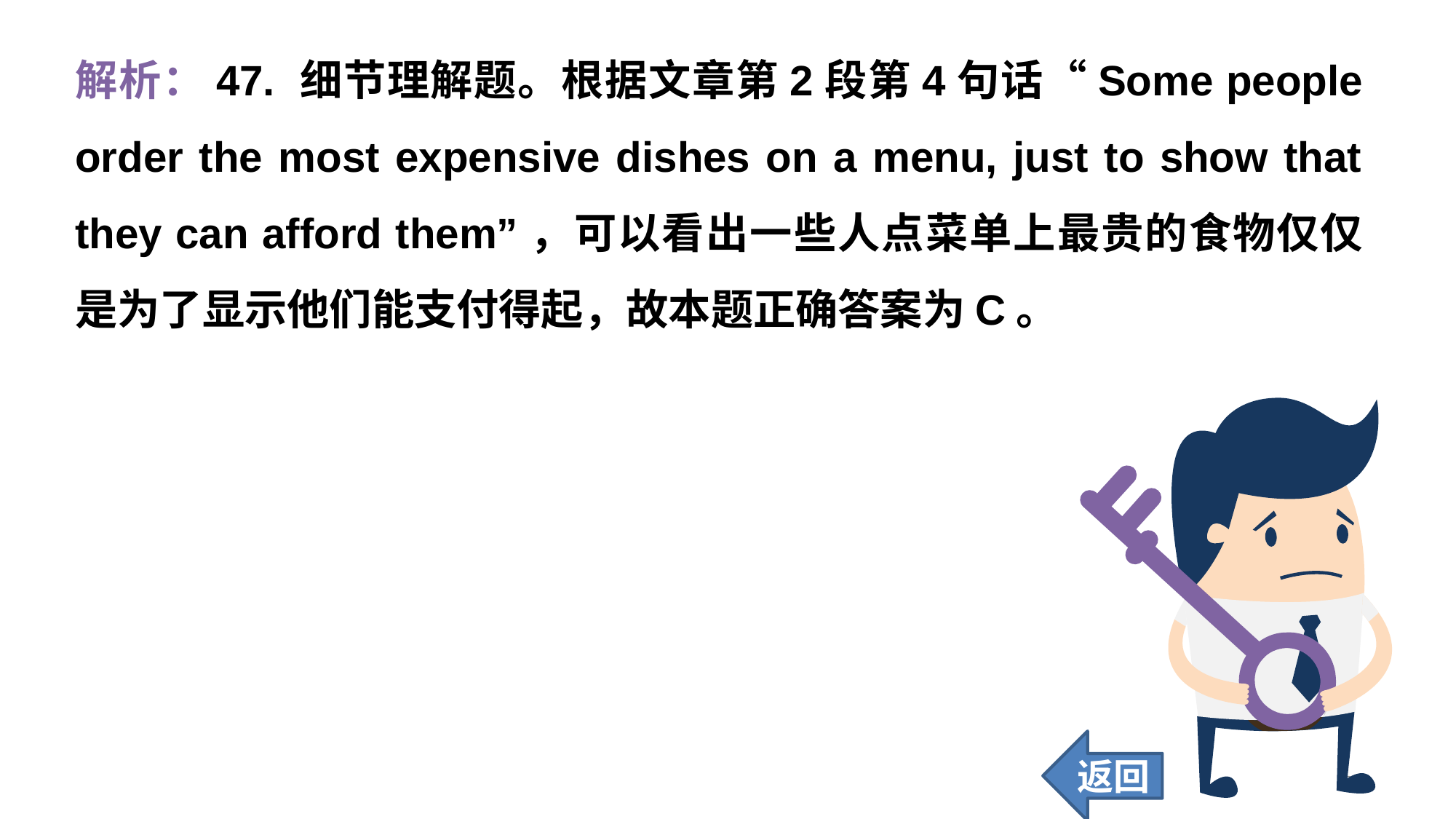

解析：47. 细节理解题。根据文章第2段第4句话“Some people order the most expensive dishes on a menu, just to show that they can afford them”，可以看出一些人点菜单上最贵的食物仅仅是为了显示他们能支付得起，故本题正确答案为C。

返回
371